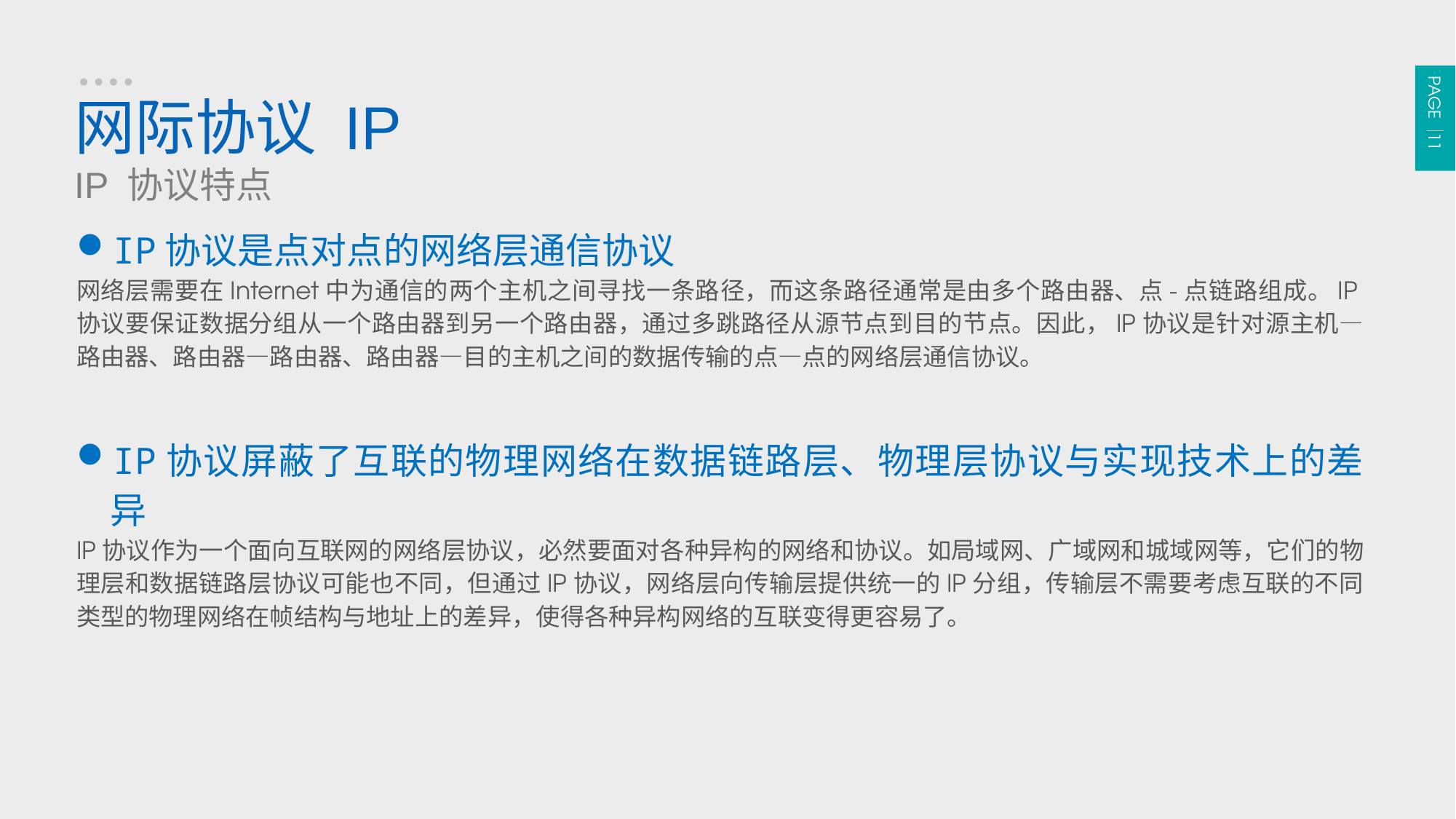

PAGE   11
网际协议 IP
IP 协议特点
IP协议是点对点的网络层通信协议
网络层需要在Internet中为通信的两个主机之间寻找一条路径，而这条路径通常是由多个路由器、点-点链路组成。IP协议要保证数据分组从一个路由器到另一个路由器，通过多跳路径从源节点到目的节点。因此，IP协议是针对源主机—路由器、路由器—路由器、路由器—目的主机之间的数据传输的点—点的网络层通信协议。
IP协议屏蔽了互联的物理网络在数据链路层、物理层协议与实现技术上的差异
IP协议作为一个面向互联网的网络层协议，必然要面对各种异构的网络和协议。如局域网、广域网和城域网等，它们的物理层和数据链路层协议可能也不同，但通过IP协议，网络层向传输层提供统一的IP分组，传输层不需要考虑互联的不同类型的物理网络在帧结构与地址上的差异，使得各种异构网络的互联变得更容易了。